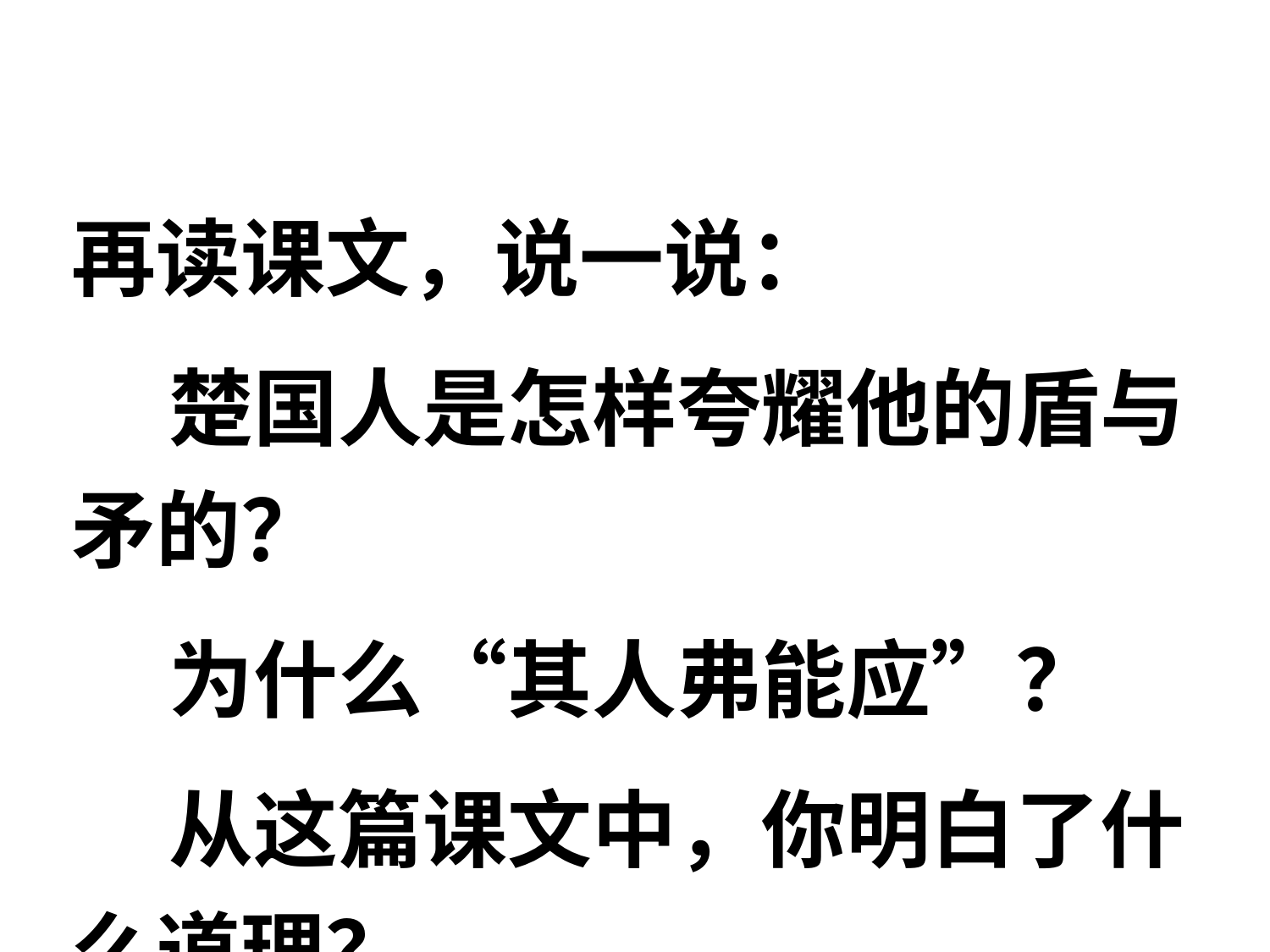

再读课文，说一说：
    楚国人是怎样夸耀他的盾与矛的？
    为什么“其人弗能应”？
    从这篇课文中，你明白了什么道理？